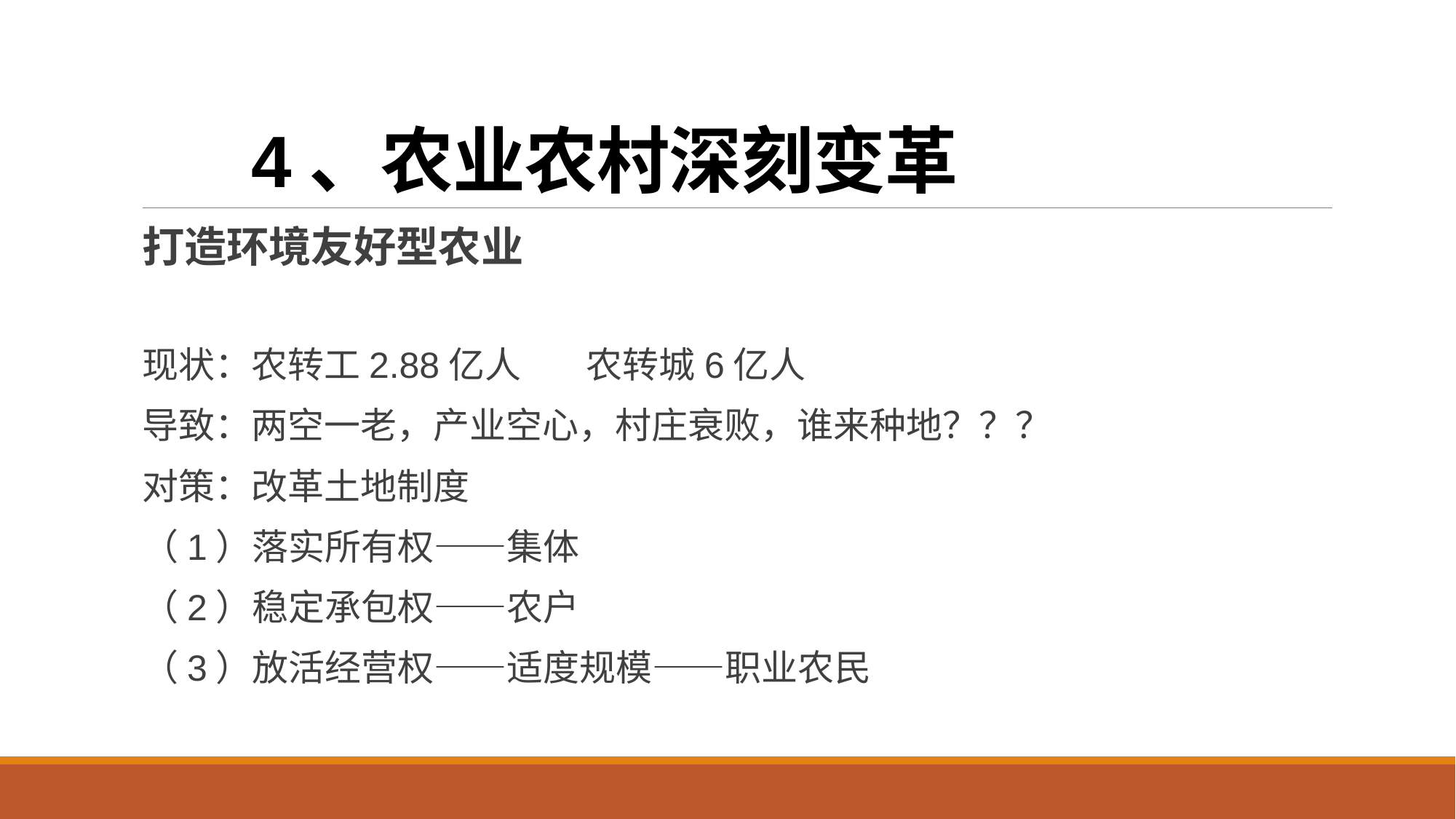

# 4、农业农村深刻变革
打造环境友好型农业

现状：农转工2.88亿人        农转城6亿人
导致：两空一老，产业空心，村庄衰败，谁来种地？？？
对策：改革土地制度
（1）落实所有权——集体
（2）稳定承包权——农户
（3）放活经营权——适度规模——职业农民